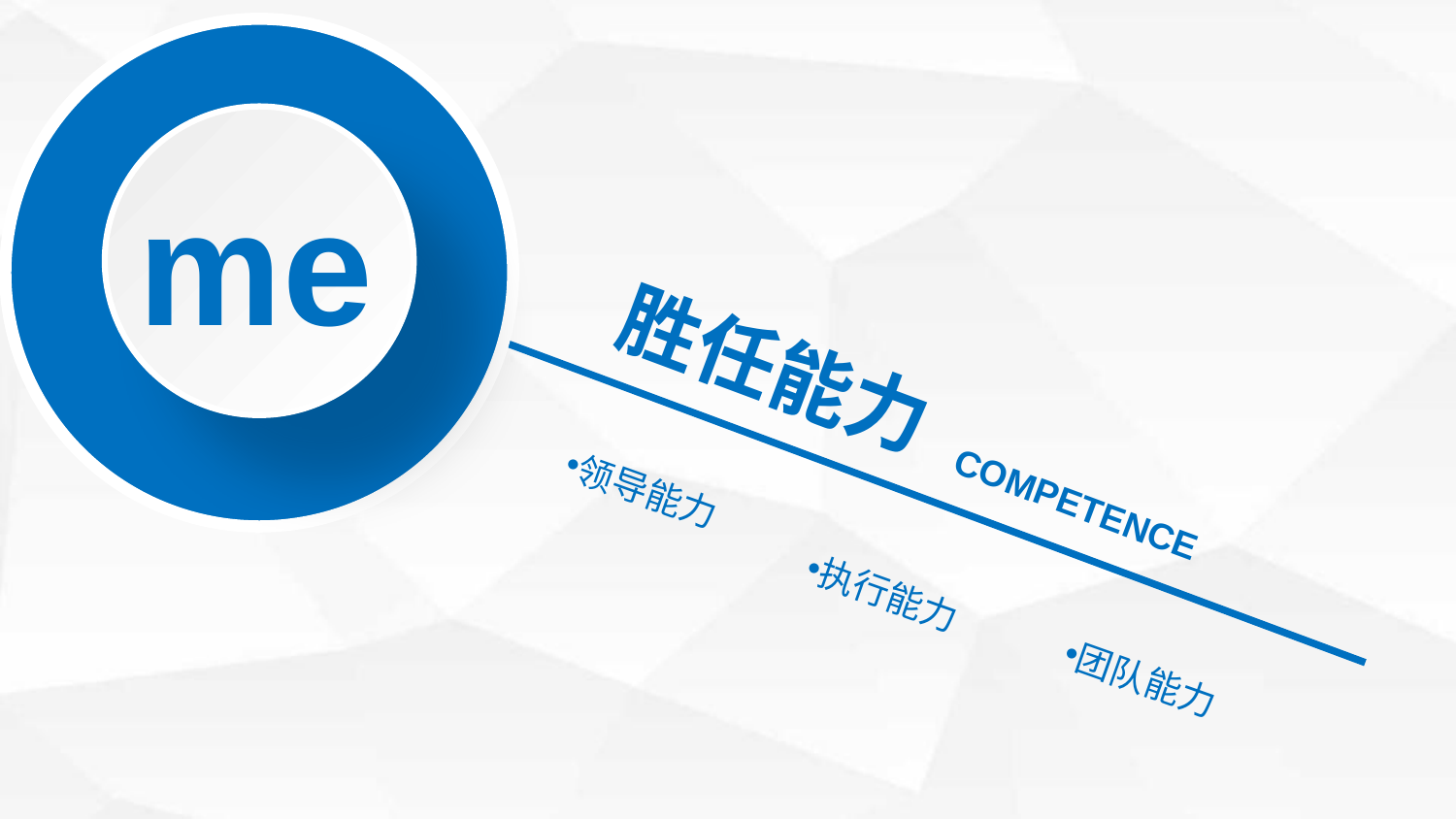

me
胜任能力
领导能力

COMPETENCE
执行能力
团队能力
延迟符号